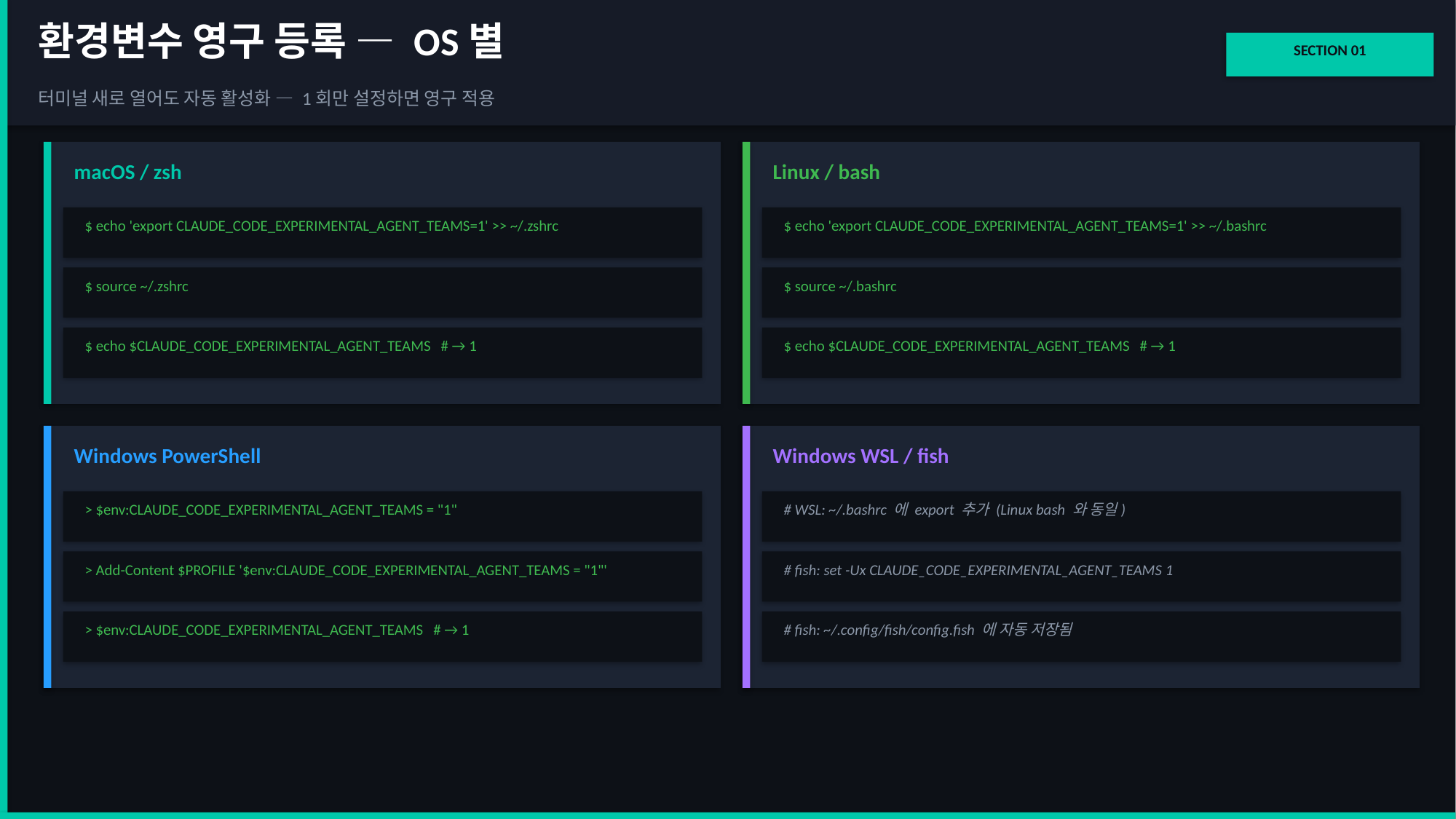

환경변수 영구 등록 — OS별

SECTION 01
터미널 새로 열어도 자동 활성화 — 1회만 설정하면 영구 적용

macOS / zsh
Linux / bash

$ echo 'export CLAUDE_CODE_EXPERIMENTAL_AGENT_TEAMS=1' >> ~/.zshrc
$ echo 'export CLAUDE_CODE_EXPERIMENTAL_AGENT_TEAMS=1' >> ~/.bashrc

$ source ~/.zshrc
$ source ~/.bashrc

$ echo $CLAUDE_CODE_EXPERIMENTAL_AGENT_TEAMS   # → 1
$ echo $CLAUDE_CODE_EXPERIMENTAL_AGENT_TEAMS   # → 1

Windows PowerShell
Windows WSL / fish

> $env:CLAUDE_CODE_EXPERIMENTAL_AGENT_TEAMS = "1"
# WSL: ~/.bashrc 에 export 추가 (Linux bash 와 동일)

> Add-Content $PROFILE '$env:CLAUDE_CODE_EXPERIMENTAL_AGENT_TEAMS = "1"'
# fish: set -Ux CLAUDE_CODE_EXPERIMENTAL_AGENT_TEAMS 1

> $env:CLAUDE_CODE_EXPERIMENTAL_AGENT_TEAMS   # → 1
# fish: ~/.config/fish/config.fish 에 자동 저장됨